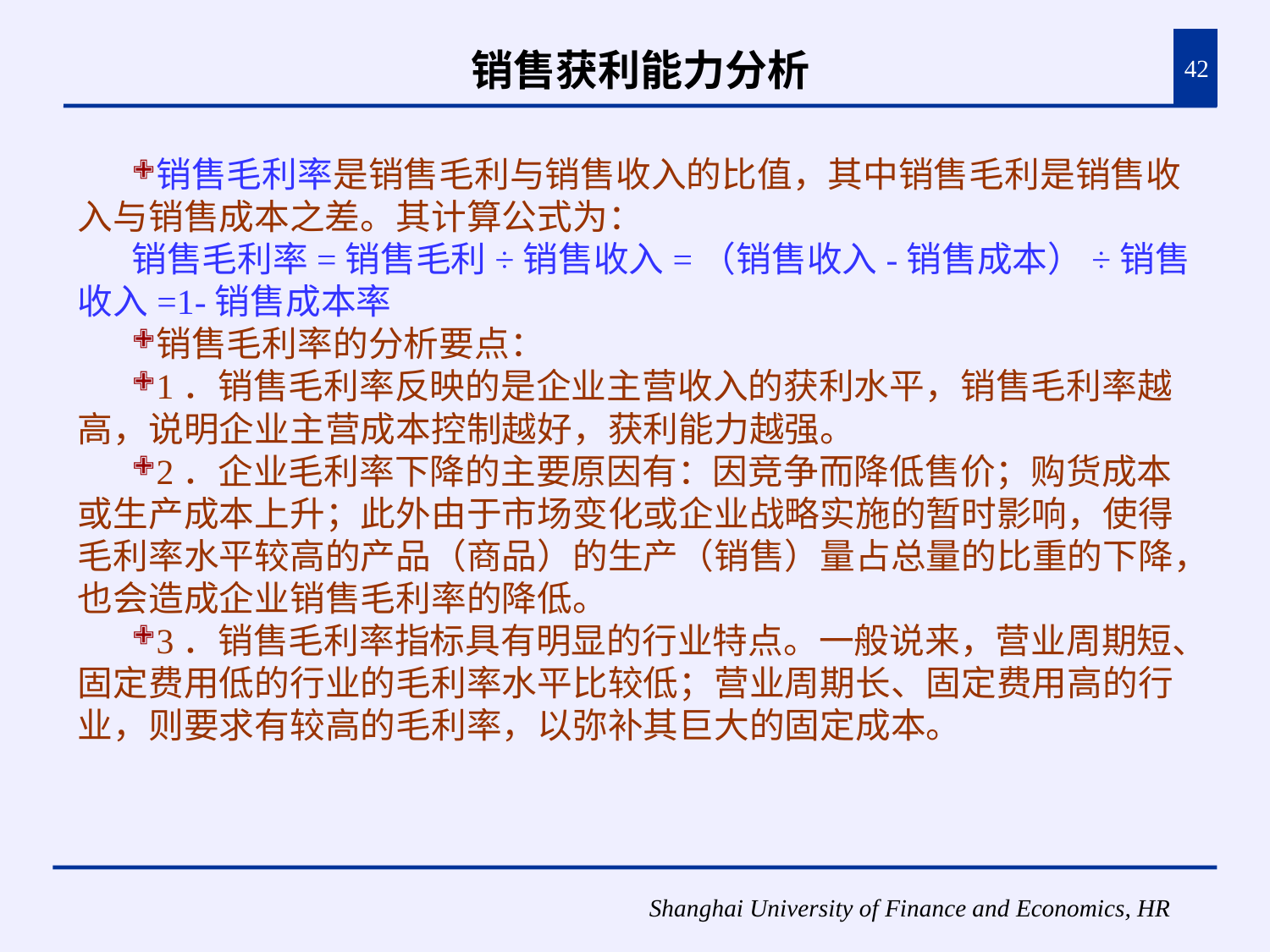

# 销售获利能力分析
42
销售毛利率是销售毛利与销售收入的比值，其中销售毛利是销售收入与销售成本之差。其计算公式为：
销售毛利率=销售毛利÷销售收入=（销售收入-销售成本）÷销售收入=1-销售成本率
销售毛利率的分析要点：
1．销售毛利率反映的是企业主营收入的获利水平，销售毛利率越高，说明企业主营成本控制越好，获利能力越强。
2．企业毛利率下降的主要原因有：因竞争而降低售价；购货成本或生产成本上升；此外由于市场变化或企业战略实施的暂时影响，使得毛利率水平较高的产品（商品）的生产（销售）量占总量的比重的下降，也会造成企业销售毛利率的降低。
3．销售毛利率指标具有明显的行业特点。一般说来，营业周期短、固定费用低的行业的毛利率水平比较低；营业周期长、固定费用高的行业，则要求有较高的毛利率，以弥补其巨大的固定成本。